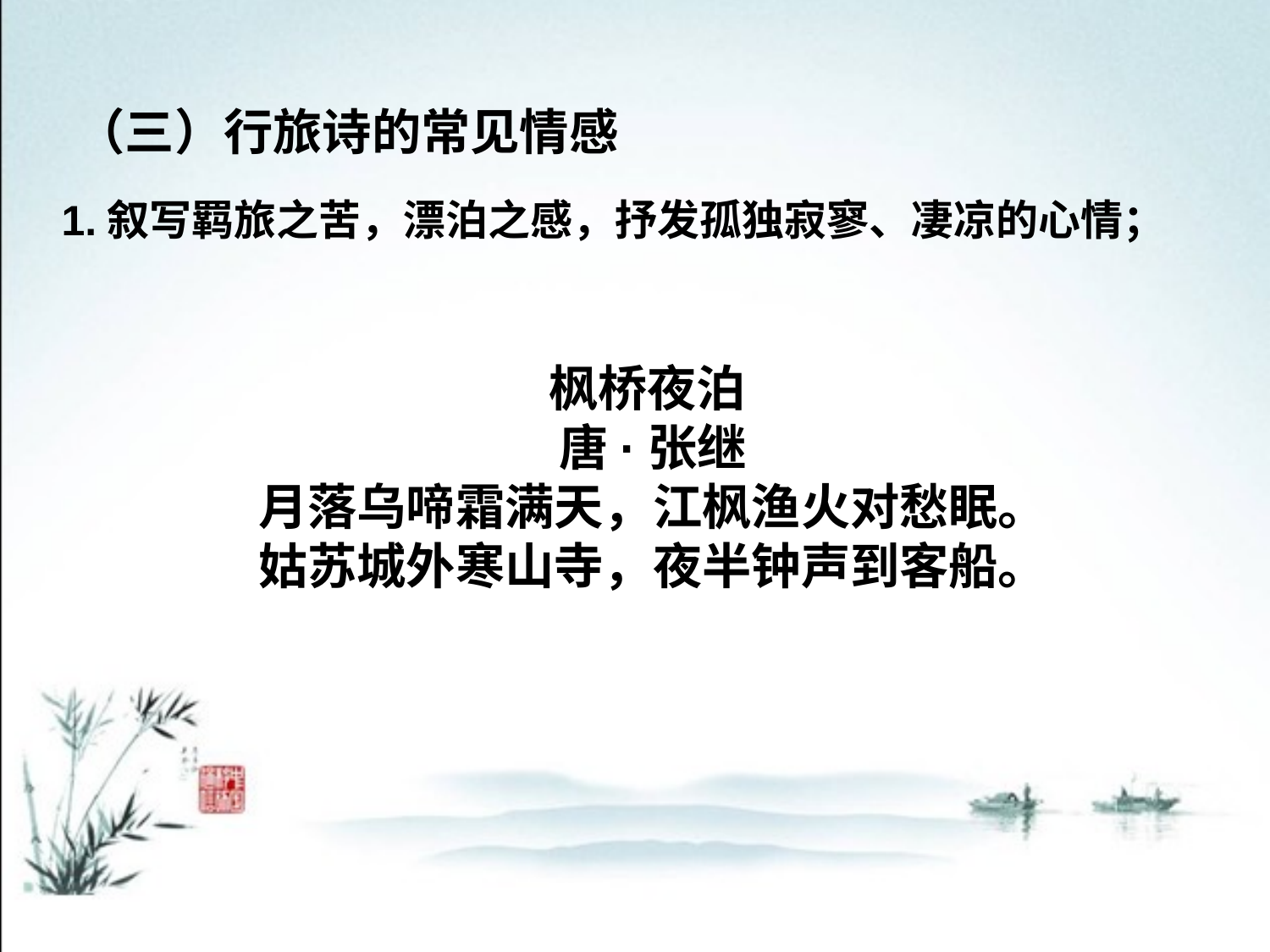

（三）行旅诗的常见情感
1.叙写羁旅之苦，漂泊之感，抒发孤独寂寥、凄凉的心情；
枫桥夜泊
唐·张继
月落乌啼霜满天，江枫渔火对愁眠。
姑苏城外寒山寺，夜半钟声到客船。